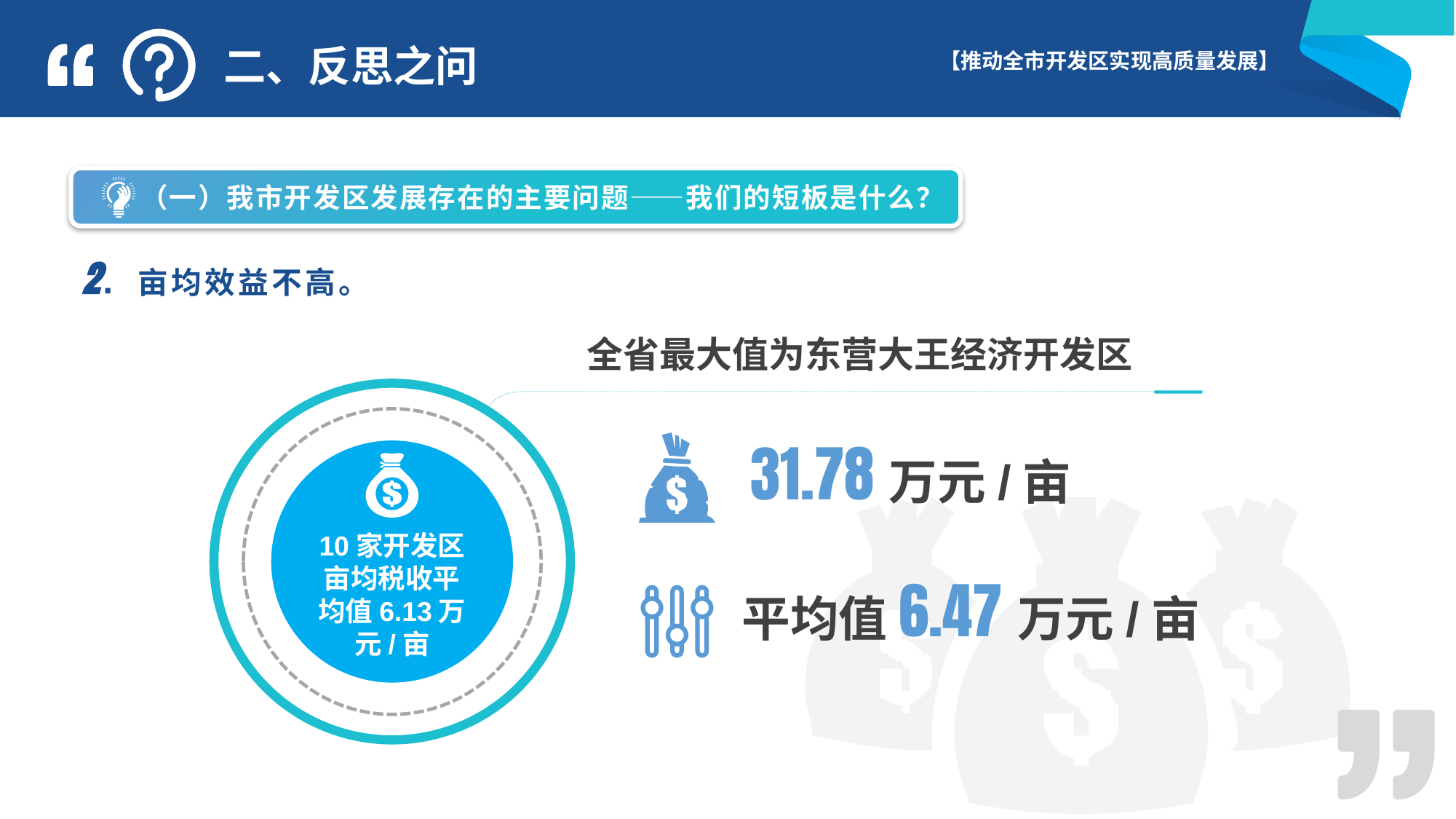

二、反思之问
      （一）我市开发区发展存在的主要问题——我们的短板是什么？

2. 亩均效益不高。
全省最大值为东营大王经济开发区

10家开发区亩均税收平均值6.13万元/亩

31.78万元/亩

平均值6.47万元/亩